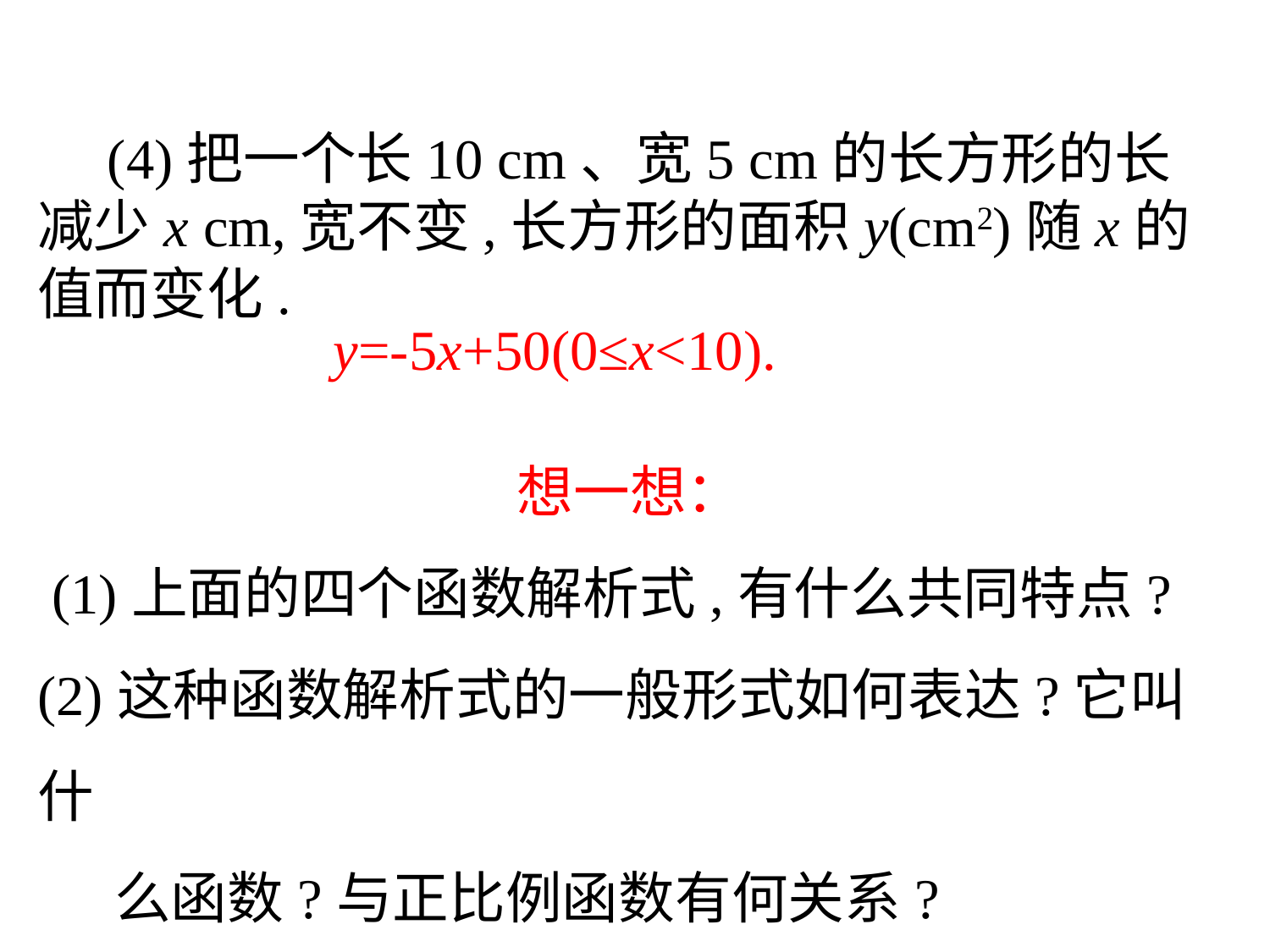

(4)把一个长10 cm、宽5 cm的长方形的长减少x cm,宽不变,长方形的面积y(cm2)随x的值而变化.
　 y=-5x+50(0≤x<10).
想一想：
 (1)上面的四个函数解析式,有什么共同特点?
(2)这种函数解析式的一般形式如何表达?它叫什
     么函数?与正比例函数有何关系?